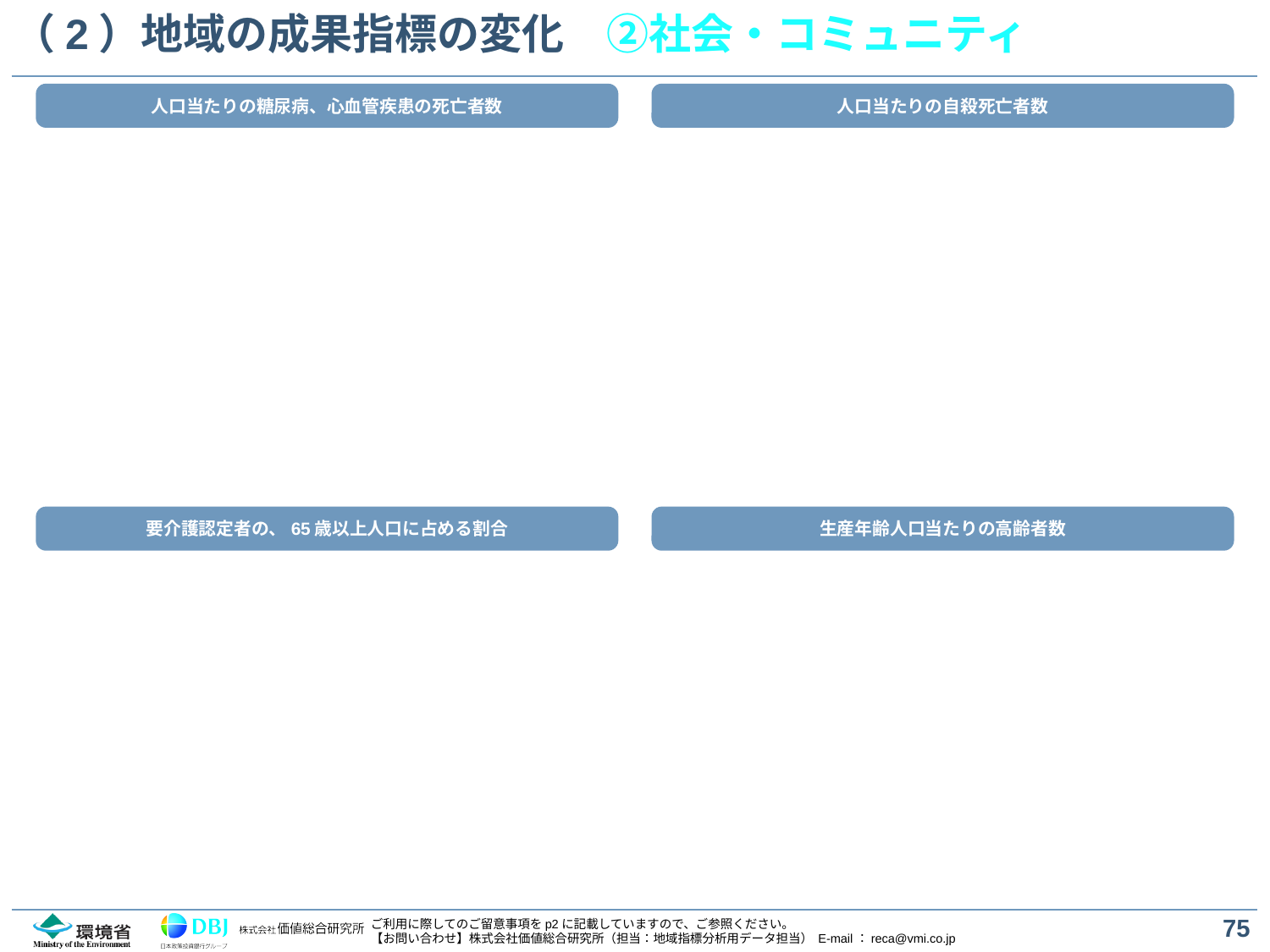

# （2）地域の成果指標の変化　②社会・コミュニティ
人口当たりの糖尿病、心血管疾患の死亡者数
人口当たりの自殺死亡者数
要介護認定者の、65歳以上人口に占める割合
生産年齢人口当たりの高齢者数
75